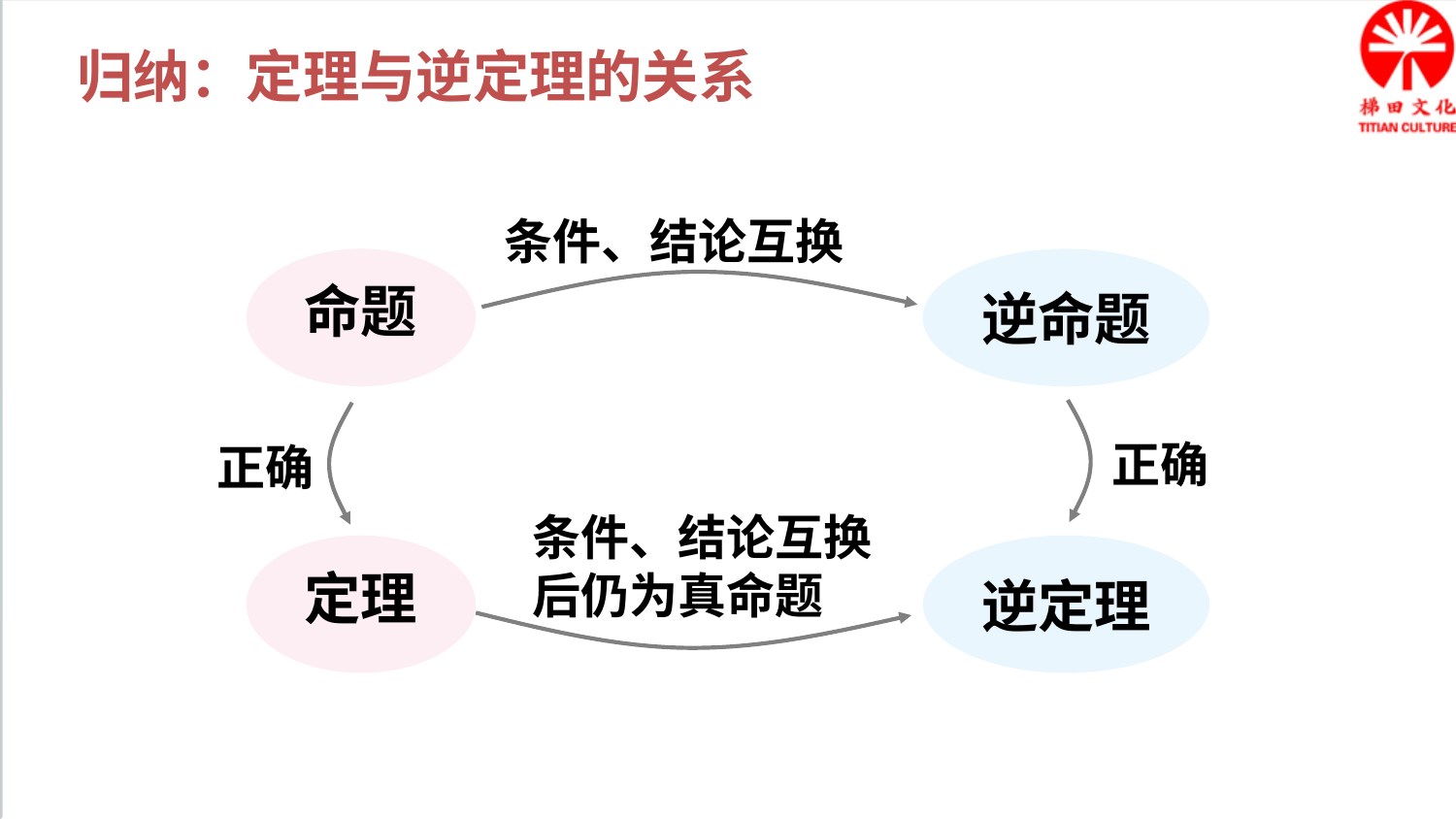

归纳：定理与逆定理的关系
条件、结论互换

命题
逆命题
正确

正确

条件、结论互换后仍为真命题

定理
逆定理